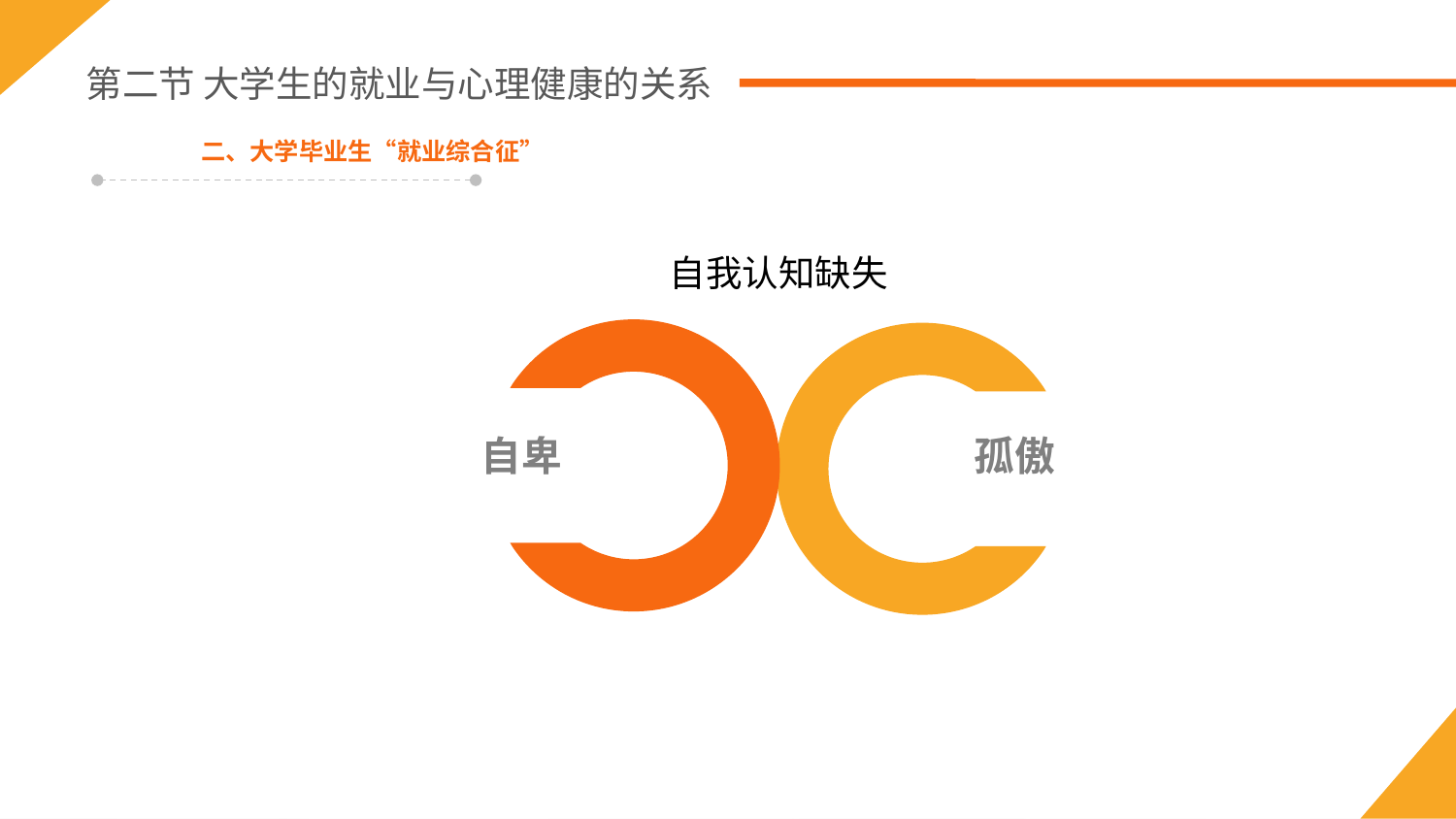

第二节 大学生的就业与心理健康的关系
二、大学毕业生“就业综合征”
自我认知缺失

自卑
孤傲